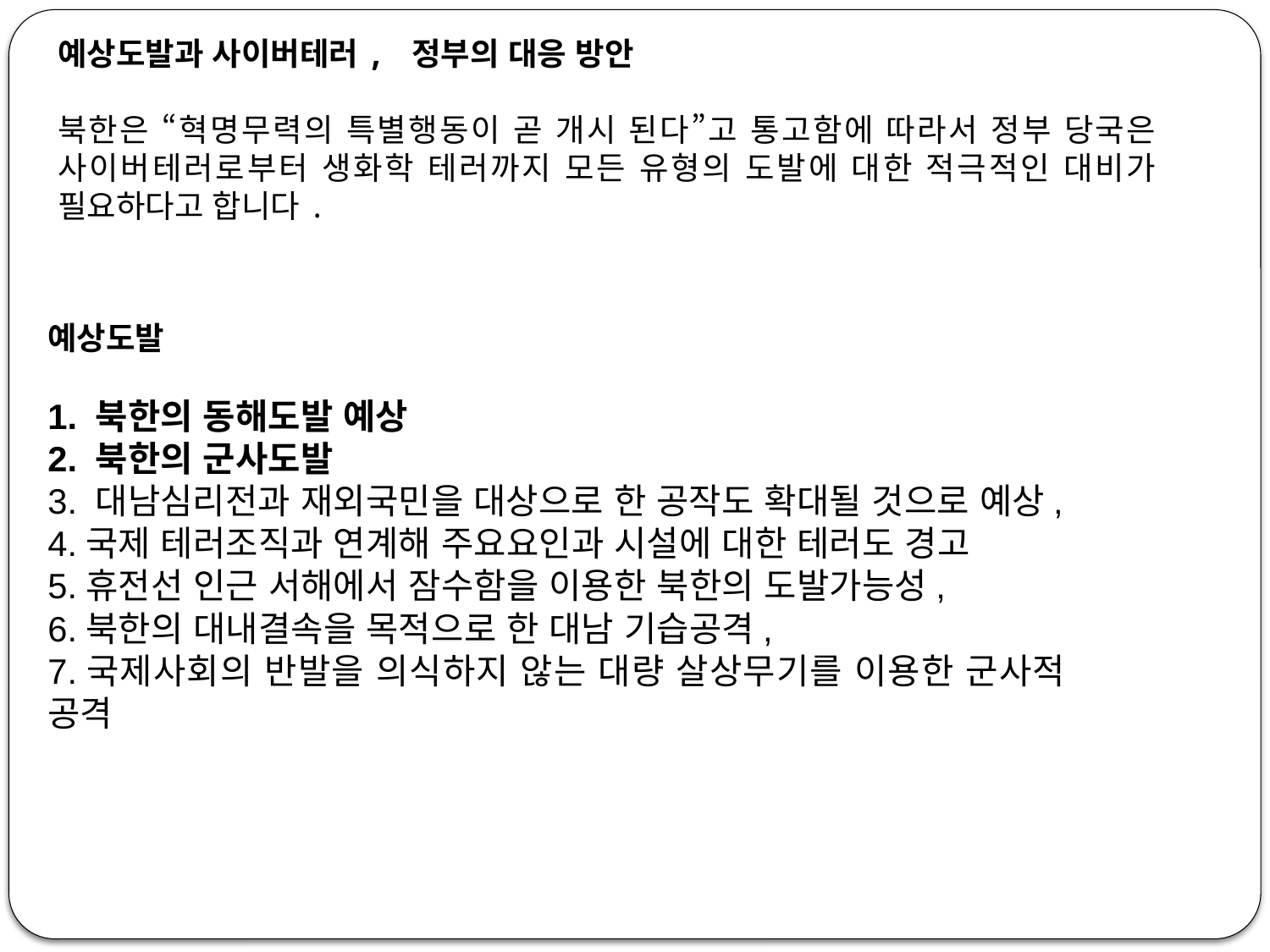

예상도발과 사이버테러, 정부의 대응 방안

북한은 “혁명무력의 특별행동이 곧 개시 된다”고 통고함에 따라서 정부 당국은 사이버테러로부터 생화학 테러까지 모든 유형의 도발에 대한 적극적인 대비가 필요하다고 합니다.

예상도발

1. 북한의 동해도발 예상
2. 북한의 군사도발
3. 대남심리전과 재외국민을 대상으로 한 공작도 확대될 것으로 예상,
4.국제 테러조직과 연계해 주요요인과 시설에 대한 테러도 경고
5.휴전선 인근 서해에서 잠수함을 이용한 북한의 도발가능성,
6.북한의 대내결속을 목적으로 한 대남 기습공격,
7.국제사회의 반발을 의식하지 않는 대량 살상무기를 이용한 군사적         공격